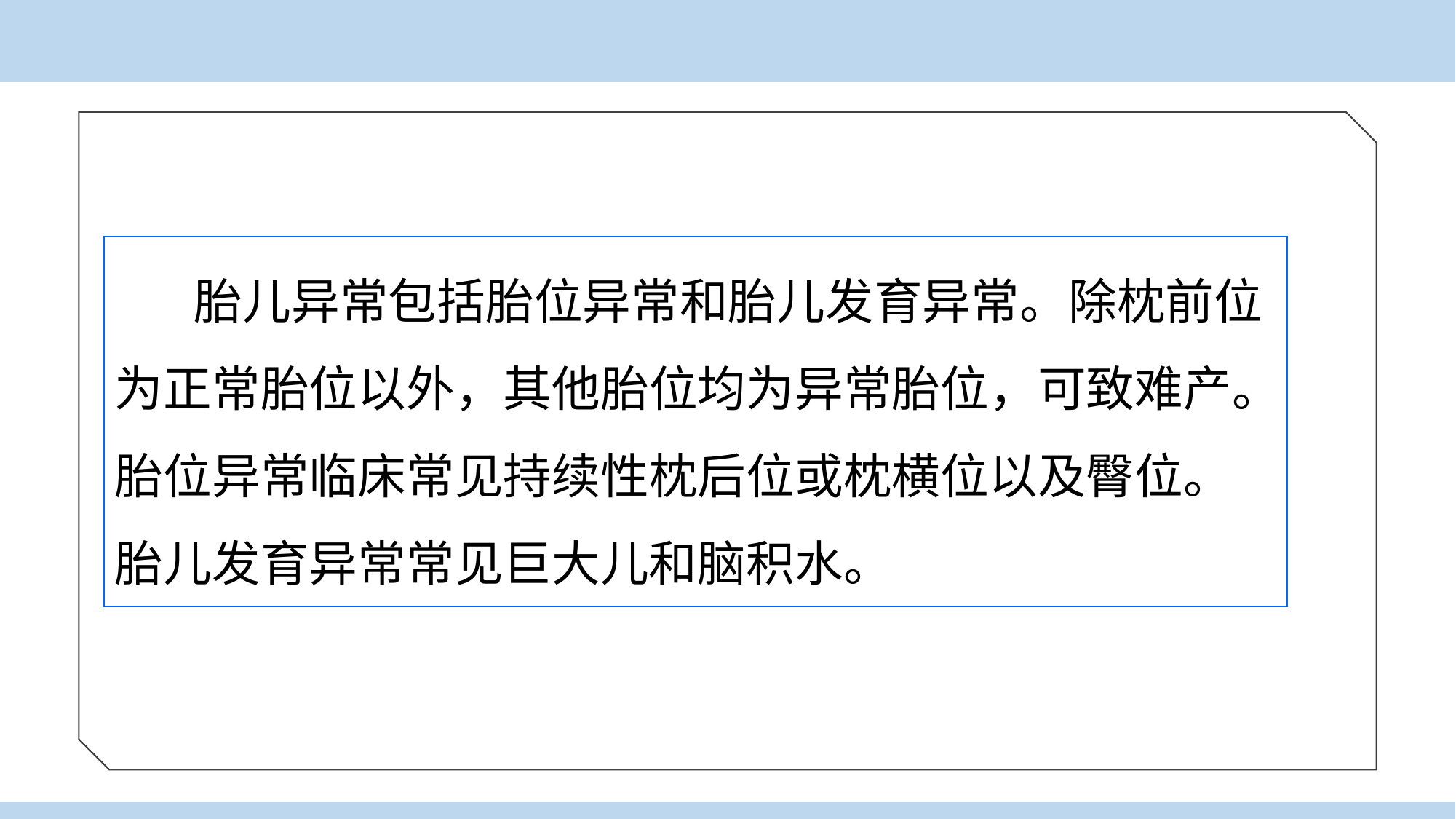

胎儿异常包括胎位异常和胎儿发育异常。除枕前位
为正常胎位以外，其他胎位均为异常胎位，可致难产。
胎位异常临床常见持续性枕后位或枕横位以及臀位。
胎儿发育异常常见巨大儿和脑积水。